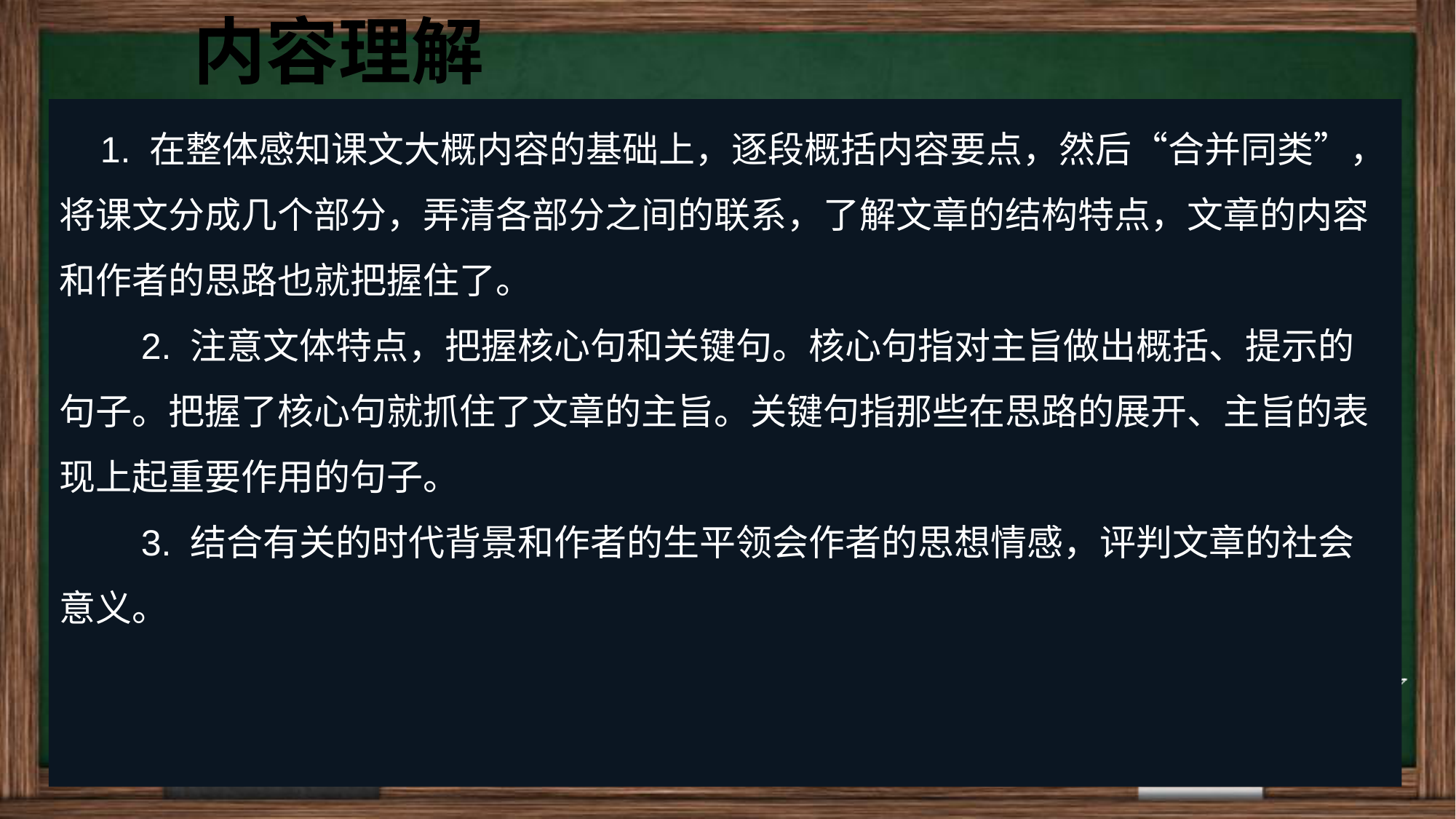

内容理解
    1. 在整体感知课文大概内容的基础上，逐段概括内容要点，然后“合并同类”，将课文分成几个部分，弄清各部分之间的联系，了解文章的结构特点，文章的内容和作者的思路也就把握住了。
　　2. 注意文体特点，把握核心句和关键句。核心句指对主旨做出概括、提示的句子。把握了核心句就抓住了文章的主旨。关键句指那些在思路的展开、主旨的表现上起重要作用的句子。
　　3. 结合有关的时代背景和作者的生平领会作者的思想情感，评判文章的社会意义。